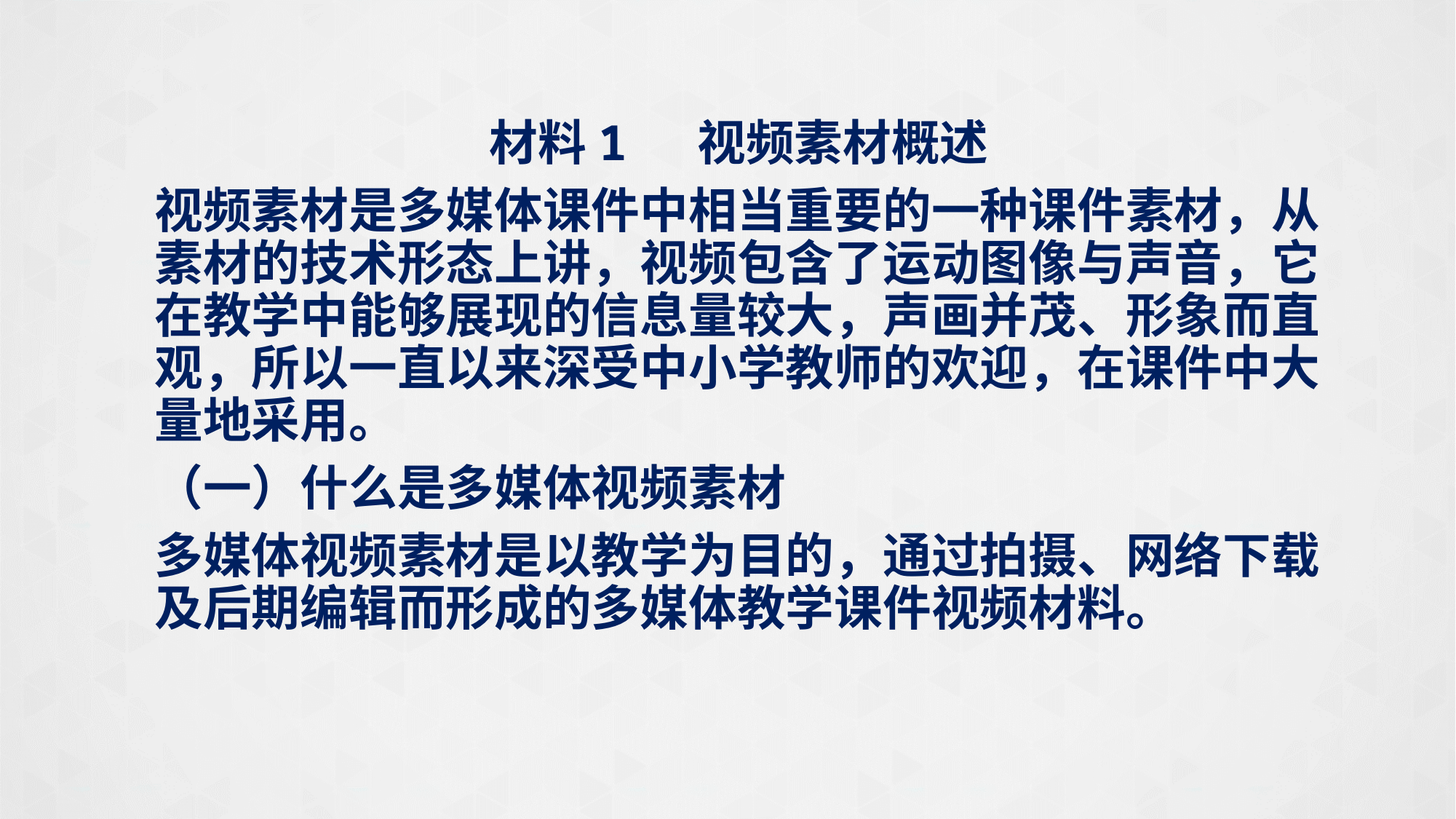

材料1  视频素材概述
视频素材是多媒体课件中相当重要的一种课件素材，从素材的技术形态上讲，视频包含了运动图像与声音，它在教学中能够展现的信息量较大，声画并茂、形象而直观，所以一直以来深受中小学教师的欢迎，在课件中大量地采用。
（一）什么是多媒体视频素材
多媒体视频素材是以教学为目的，通过拍摄、网络下载及后期编辑而形成的多媒体教学课件视频材料。